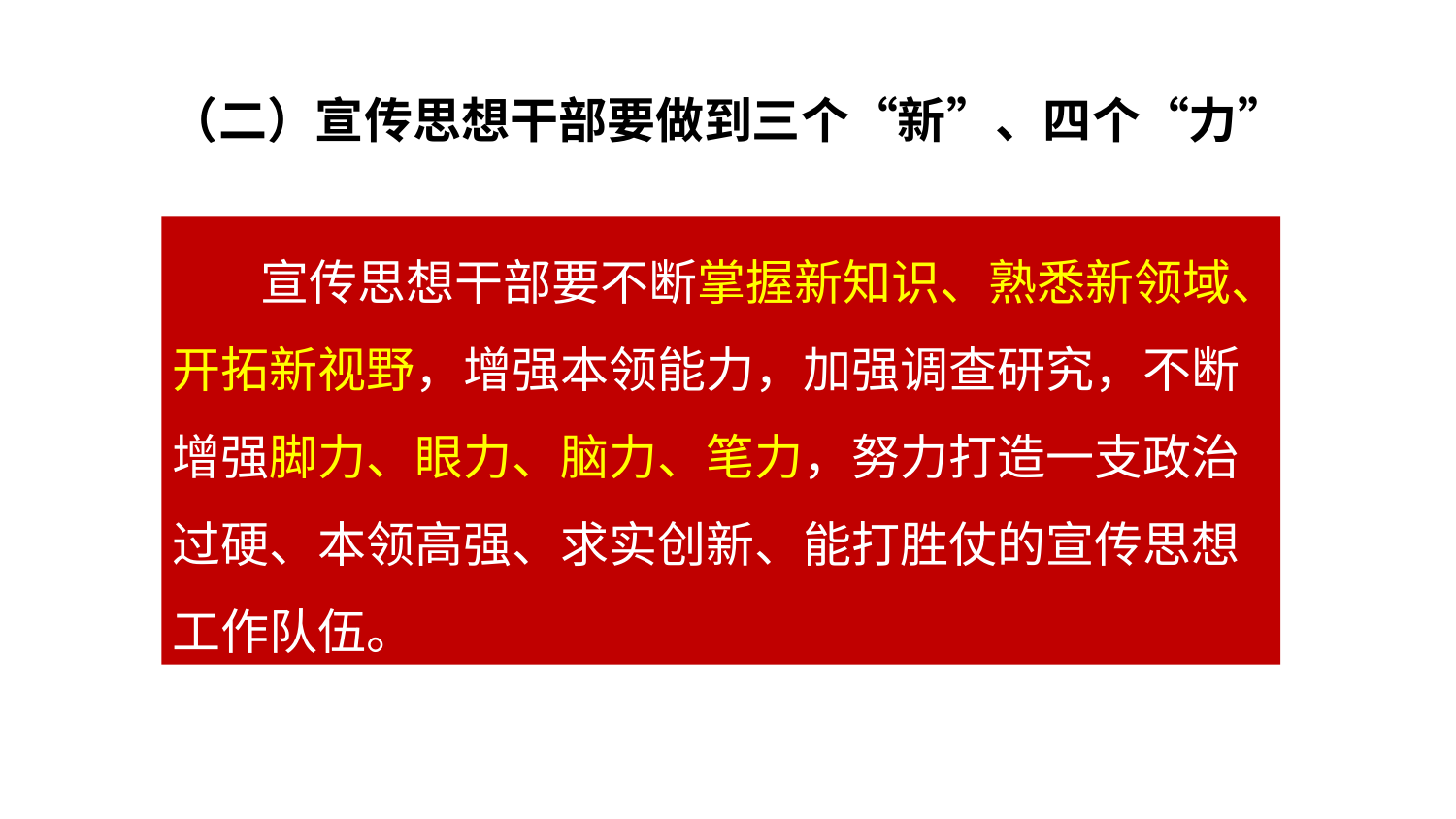

（二）宣传思想干部要做到三个“新”、四个“力”
       宣传思想干部要不断掌握新知识、熟悉新领域、开拓新视野，增强本领能力，加强调查研究，不断增强脚力、眼力、脑力、笔力，努力打造一支政治过硬、本领高强、求实创新、能打胜仗的宣传思想工作队伍。